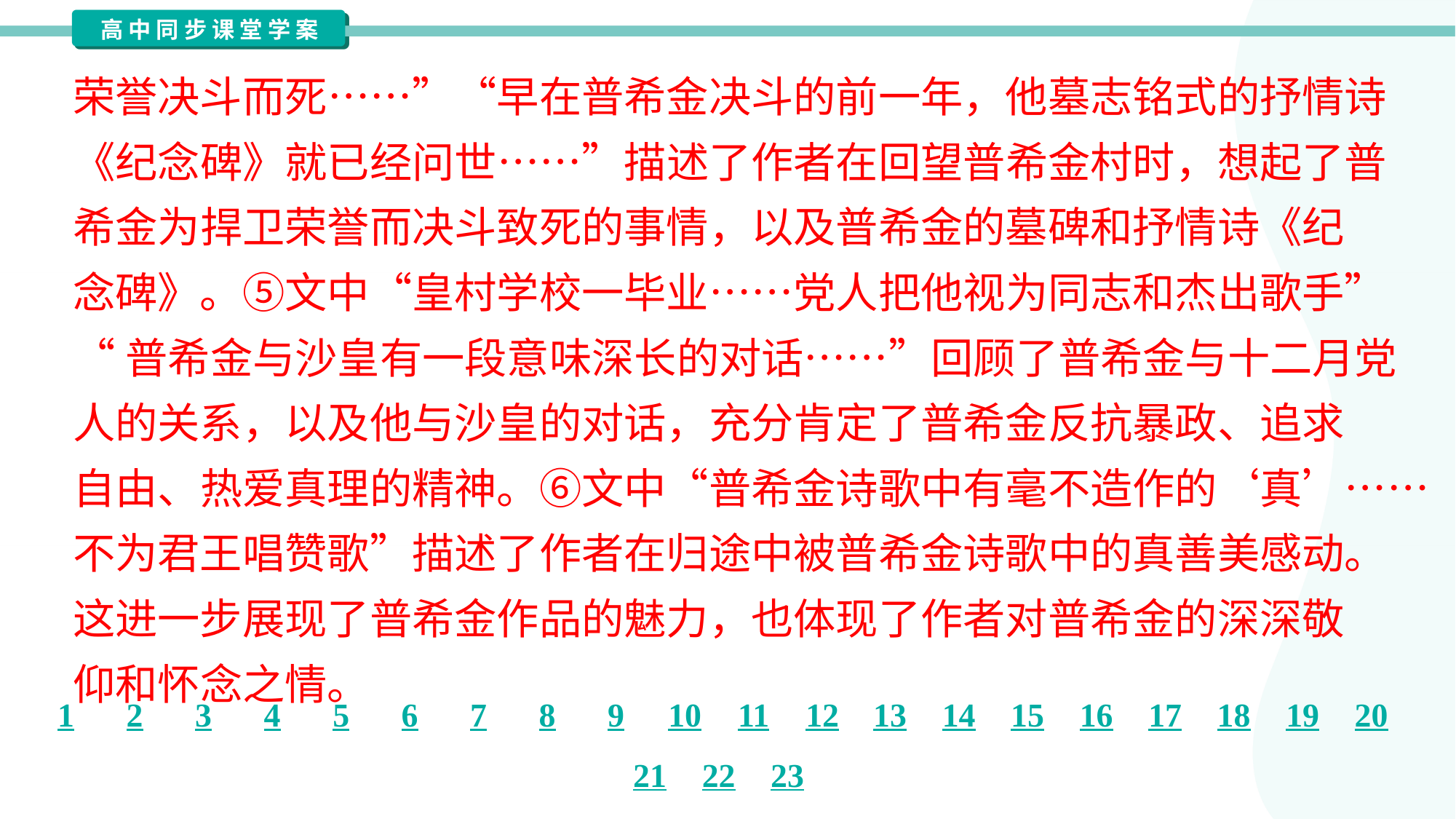

荣誉决斗而死……”“早在普希金决斗的前一年，他墓志铭式的抒情诗
《纪念碑》就已经问世……”描述了作者在回望普希金村时，想起了普
希金为捍卫荣誉而决斗致死的事情，以及普希金的墓碑和抒情诗《纪
念碑》。⑤文中“皇村学校一毕业……党人把他视为同志和杰出歌手”
“普希金与沙皇有一段意味深长的对话……”回顾了普希金与十二月党
人的关系，以及他与沙皇的对话，充分肯定了普希金反抗暴政、追求
自由、热爱真理的精神。⑥文中“普希金诗歌中有毫不造作的‘真’……
不为君王唱赞歌”描述了作者在归途中被普希金诗歌中的真善美感动。
这进一步展现了普希金作品的魅力，也体现了作者对普希金的深深敬
仰和怀念之情。